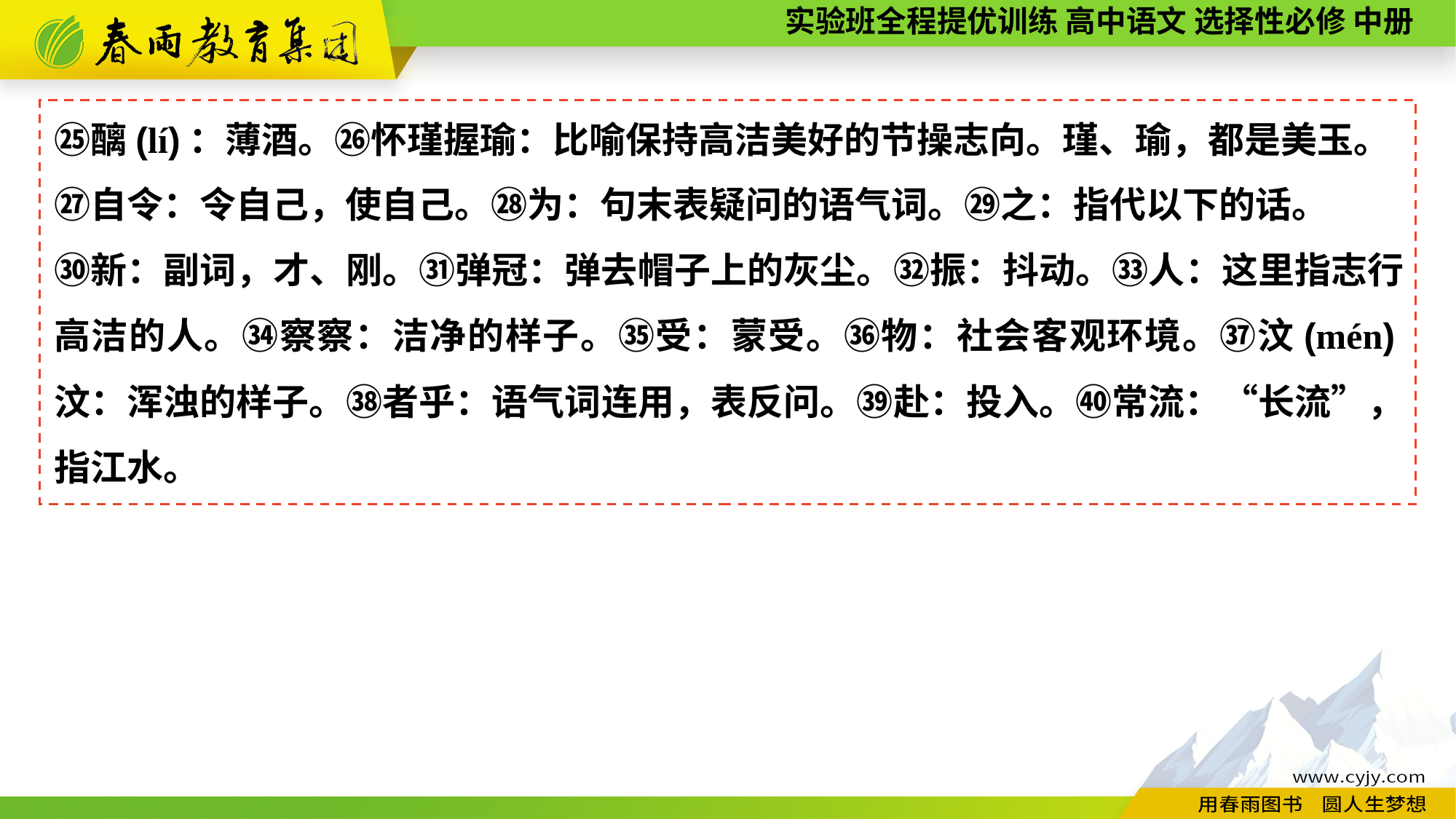

㉕醨(lí)：薄酒。㉖怀瑾握瑜：比喻保持高洁美好的节操志向。瑾、瑜，都是美玉。㉗自令：令自己，使自己。㉘为：句末表疑问的语气词。㉙之：指代以下的话。
㉚新：副词，才、刚。㉛弹冠：弹去帽子上的灰尘。㉜振：抖动。㉝人：这里指志行高洁的人。㉞察察：洁净的样子。㉟受：蒙受。㊱物：社会客观环境。㊲汶(mén)汶：浑浊的样子。㊳者乎：语气词连用，表反问。㊴赴：投入。㊵常流：“长流”，指江水。